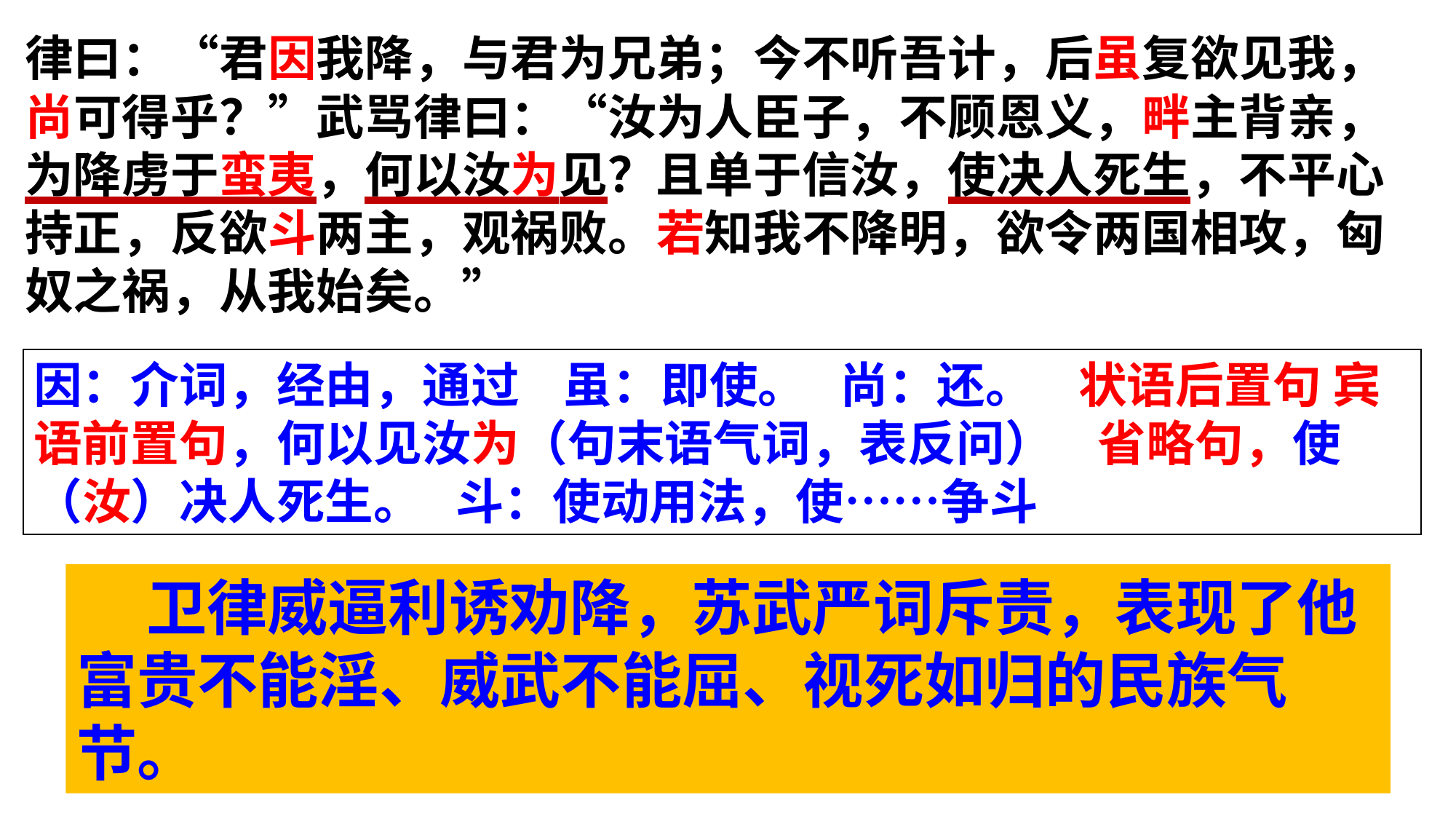

律曰：“君因我降，与君为兄弟；今不听吾计，后虽复欲见我，尚可得乎？”武骂律曰：“汝为人臣子，不顾恩义，畔主背亲，为降虏于蛮夷，何以汝为见？且单于信汝，使决人死生，不平心持正，反欲斗两主，观祸败。若知我不降明，欲令两国相攻，匈奴之祸，从我始矣。”
因：介词，经由，通过    虽：即使。   尚：还。    状语后置句 宾语前置句，何以见汝为（句末语气词，表反问）    省略句，使（汝）决人死生。   斗：使动用法，使……争斗
    卫律威逼利诱劝降，苏武严词斥责，表现了他富贵不能淫、威武不能屈、视死如归的民族气节。